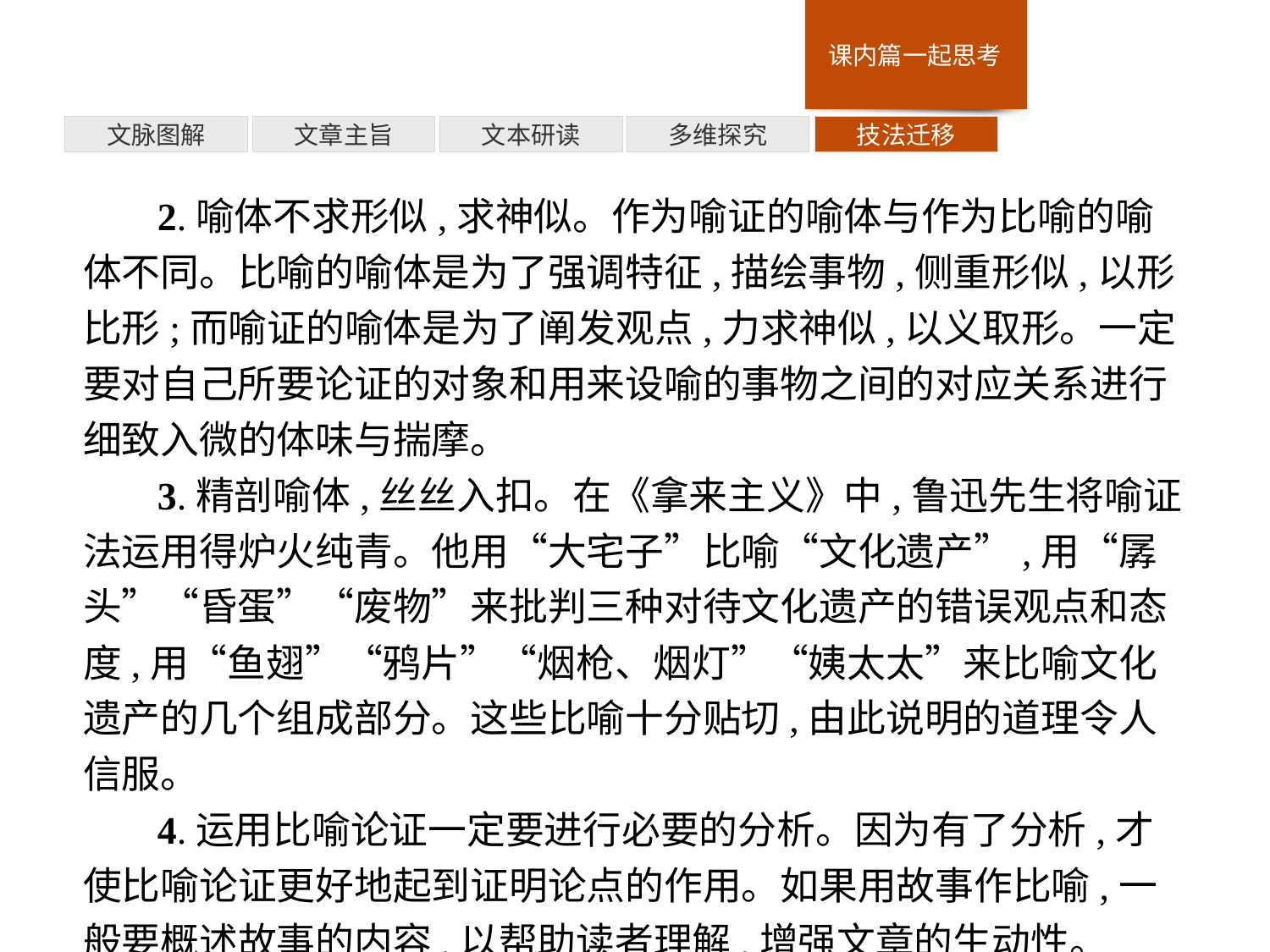

技法迁移
多维探究
文本研读
文章主旨
文脉图解
2.喻体不求形似,求神似。作为喻证的喻体与作为比喻的喻体不同。比喻的喻体是为了强调特征,描绘事物,侧重形似,以形比形;而喻证的喻体是为了阐发观点,力求神似,以义取形。一定要对自己所要论证的对象和用来设喻的事物之间的对应关系进行细致入微的体味与揣摩。
3.精剖喻体,丝丝入扣。在《拿来主义》中,鲁迅先生将喻证法运用得炉火纯青。他用“大宅子”比喻“文化遗产”,用“孱头”“昏蛋”“废物”来批判三种对待文化遗产的错误观点和态度,用“鱼翅”“鸦片”“烟枪、烟灯”“姨太太”来比喻文化遗产的几个组成部分。这些比喻十分贴切,由此说明的道理令人信服。
4.运用比喻论证一定要进行必要的分析。因为有了分析,才使比喻论证更好地起到证明论点的作用。如果用故事作比喻,一般要概述故事的内容,以帮助读者理解,增强文章的生动性。